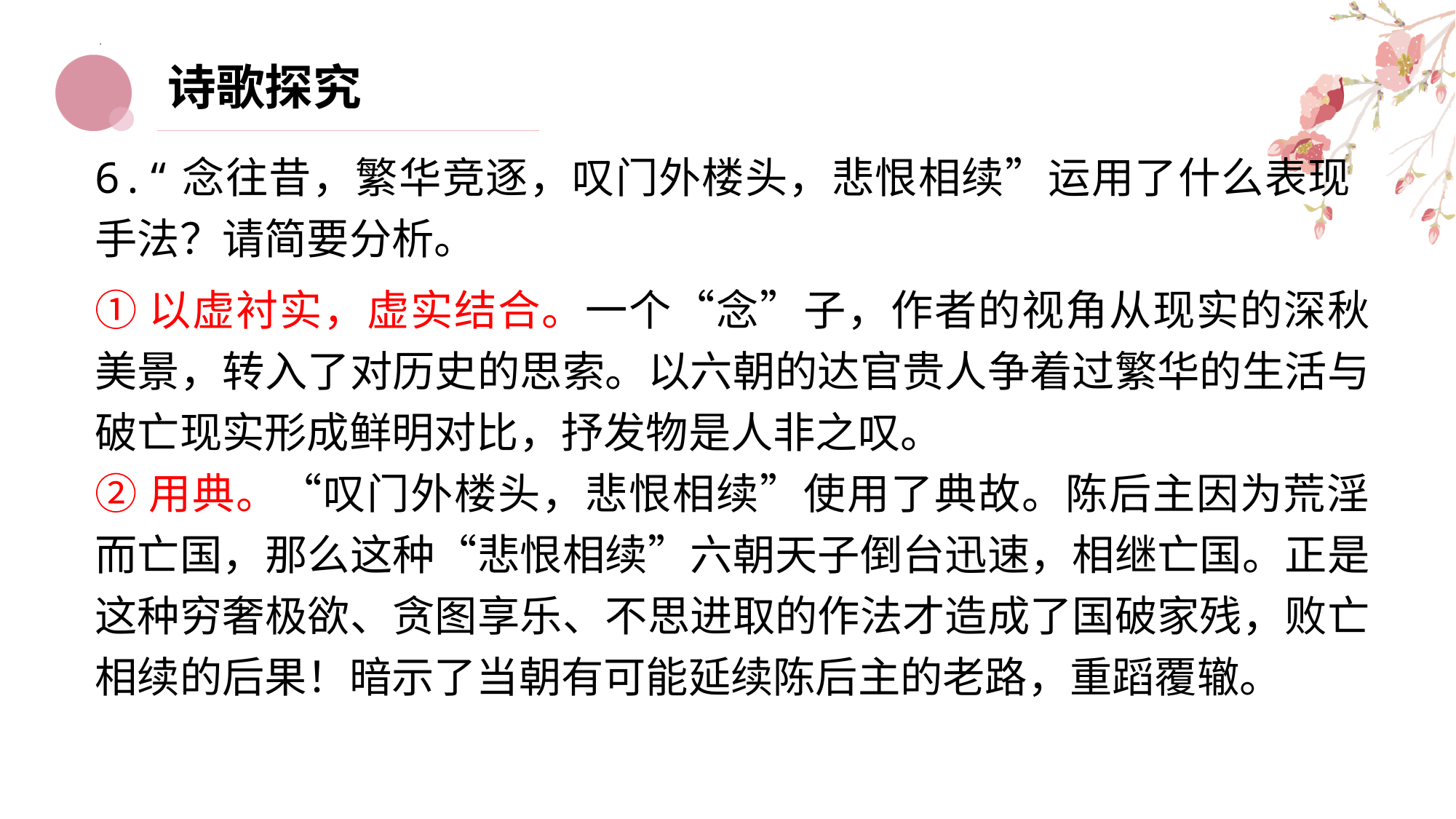

诗歌探究
6.“念往昔，繁华竞逐，叹门外楼头，悲恨相续”运用了什么表现手法？请简要分析。
①以虚衬实，虚实结合。一个“念”子，作者的视角从现实的深秋美景，转入了对历史的思索。以六朝的达官贵人争着过繁华的生活与破亡现实形成鲜明对比，抒发物是人非之叹。
②用典。“叹门外楼头，悲恨相续”使用了典故。陈后主因为荒淫而亡国，那么这种“悲恨相续”六朝天子倒台迅速，相继亡国。正是这种穷奢极欲、贪图享乐、不思进取的作法才造成了国破家残，败亡相续的后果！暗示了当朝有可能延续陈后主的老路，重蹈覆辙。